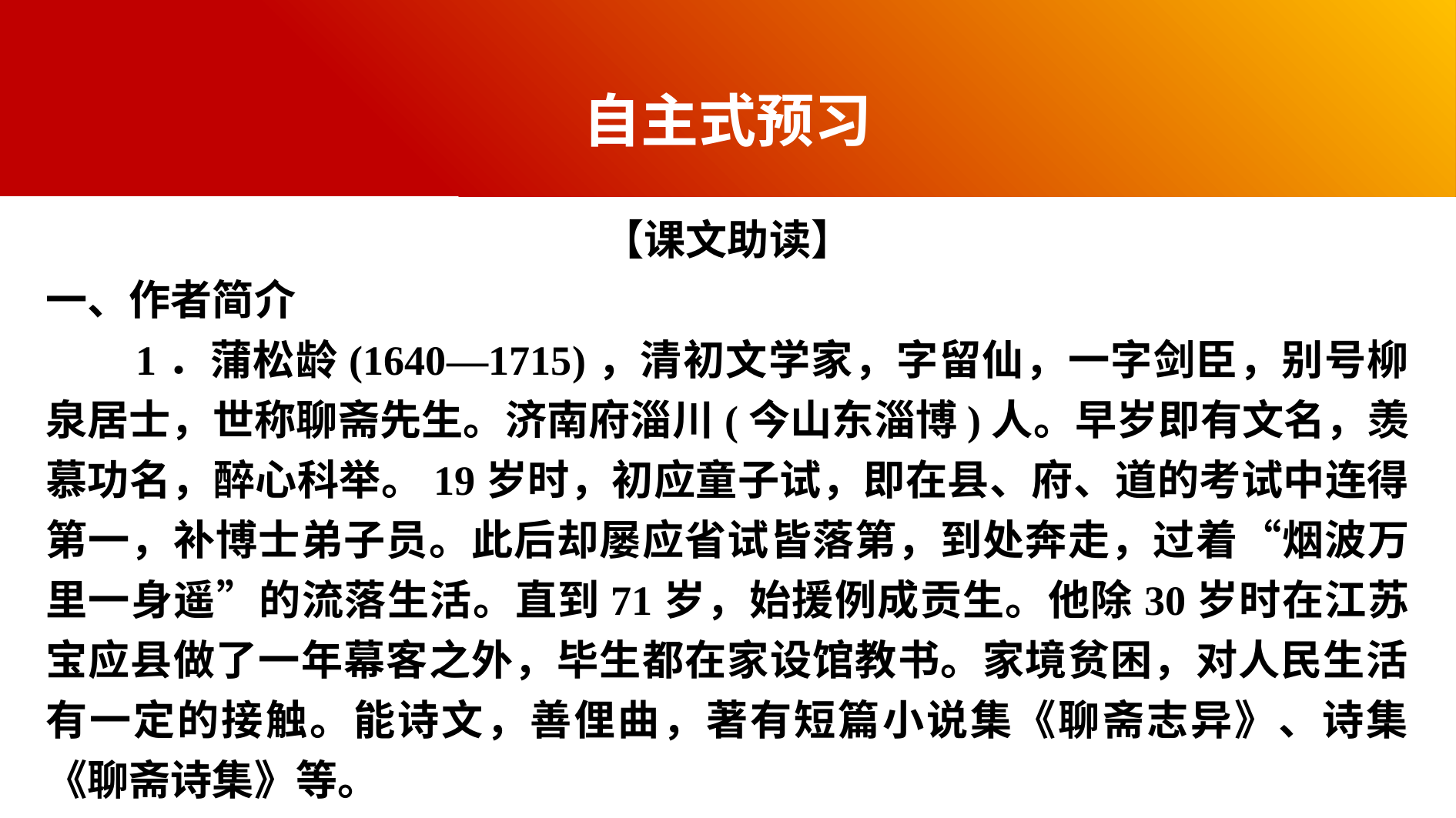

自主式预习
【课文助读】
一、作者简介
1．蒲松龄(1640—1715)，清初文学家，字留仙，一字剑臣，别号柳泉居士，世称聊斋先生。济南府淄川(今山东淄博)人。早岁即有文名，羡慕功名，醉心科举。19岁时，初应童子试，即在县、府、道的考试中连得第一，补博士弟子员。此后却屡应省试皆落第，到处奔走，过着“烟波万里一身遥”的流落生活。直到71岁，始援例成贡生。他除30岁时在江苏宝应县做了一年幕客之外，毕生都在家设馆教书。家境贫困，对人民生活有一定的接触。能诗文，善俚曲，著有短篇小说集《聊斋志异》、诗集《聊斋诗集》等。